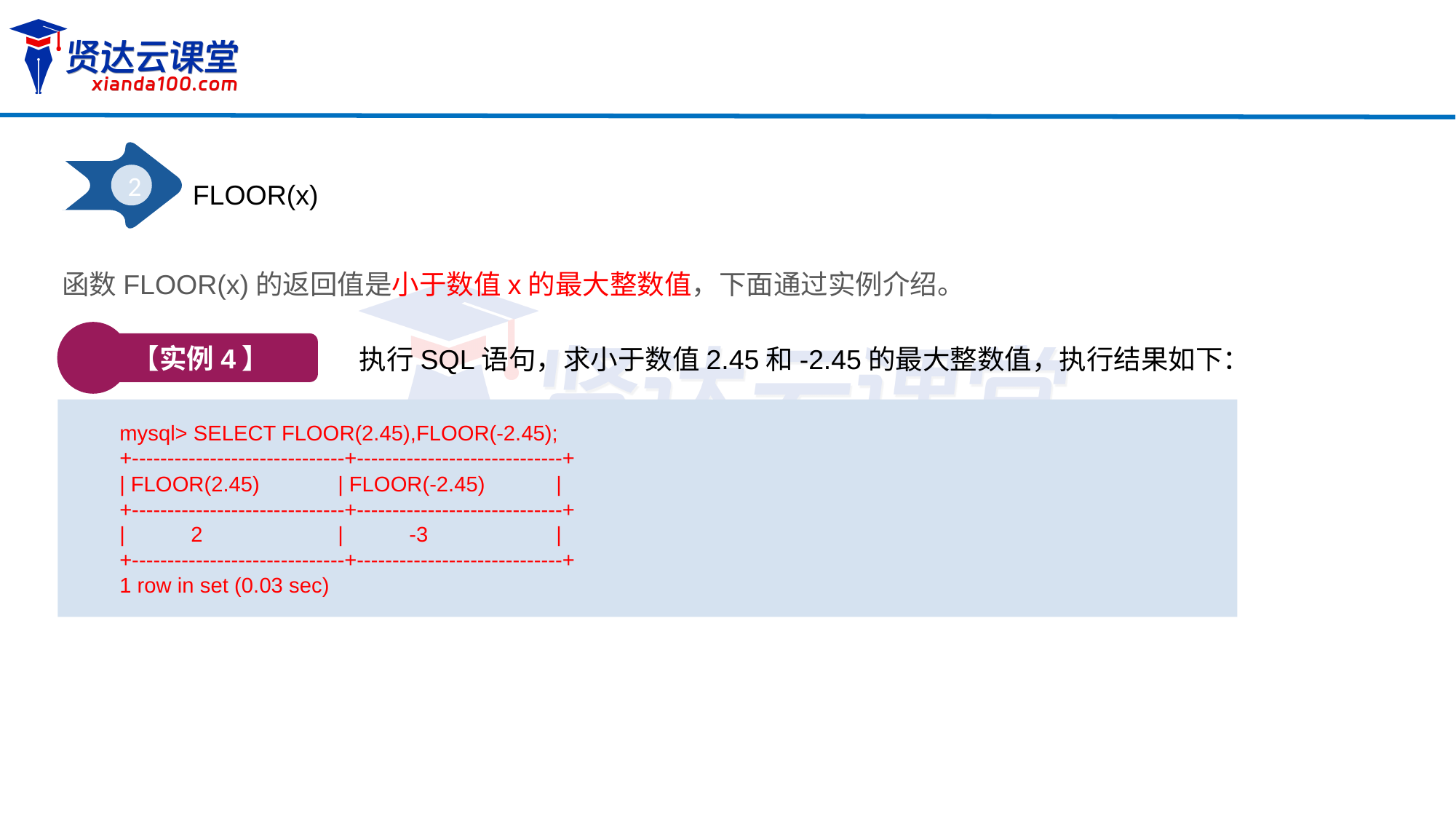

2
FLOOR(x)
函数FLOOR(x)的返回值是小于数值x的最大整数值，下面通过实例介绍。

【实例4】
执行SQL语句，求小于数值2.45和-2.45的最大整数值，执行结果如下：

mysql> SELECT FLOOR(2.45),FLOOR(-2.45);
+------------------------------+-----------------------------+
| FLOOR(2.45) 	| FLOOR(-2.45) 	|
+------------------------------+-----------------------------+
|           2 		|           -3 		|
+------------------------------+-----------------------------+
1 row in set (0.03 sec)